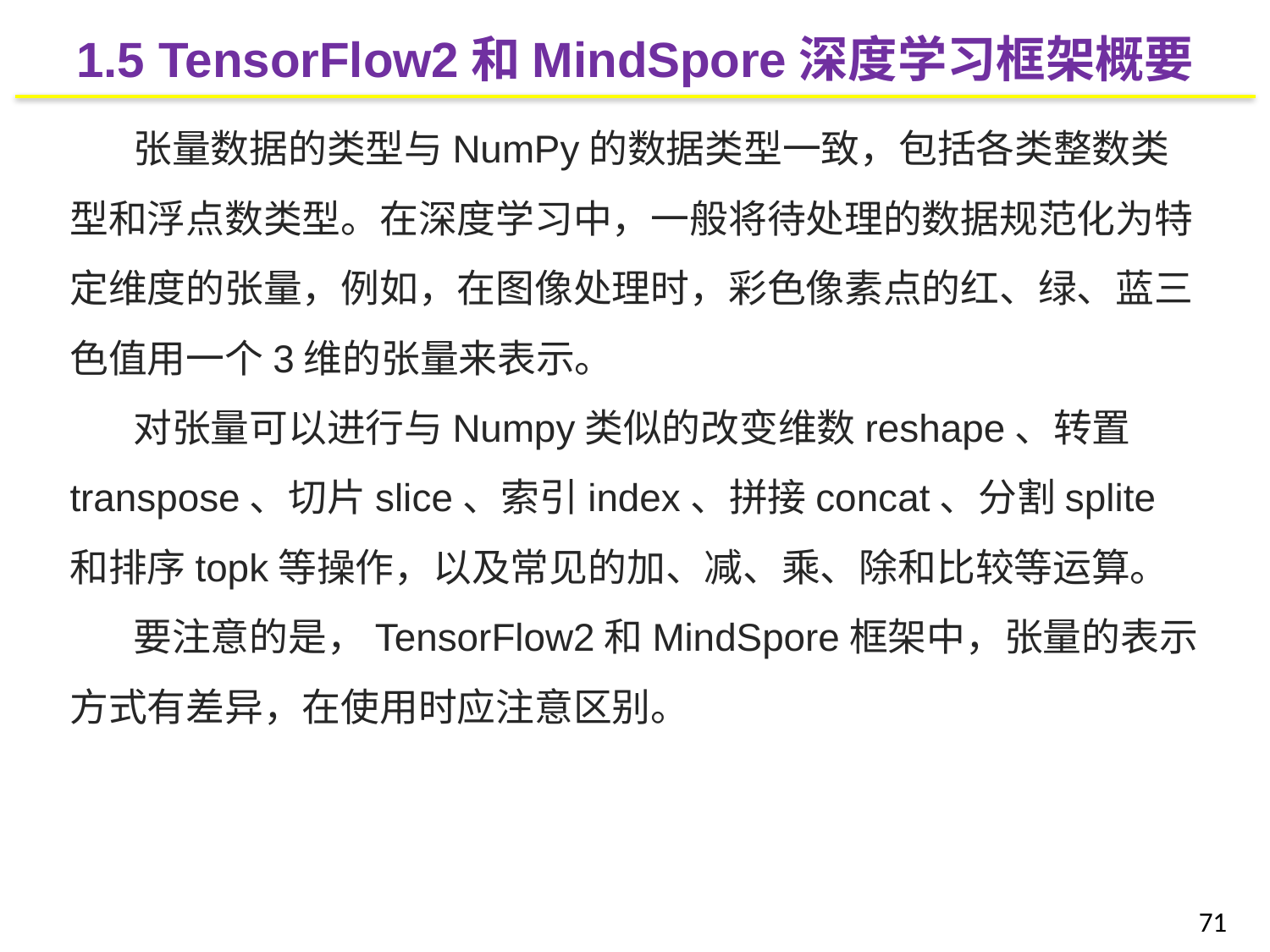

1.5 TensorFlow2和MindSpore深度学习框架概要
张量数据的类型与NumPy的数据类型一致，包括各类整数类型和浮点数类型。在深度学习中，一般将待处理的数据规范化为特定维度的张量，例如，在图像处理时，彩色像素点的红、绿、蓝三色值用一个3维的张量来表示。
对张量可以进行与Numpy类似的改变维数reshape、转置transpose、切片slice、索引index、拼接concat、分割splite和排序topk等操作，以及常见的加、减、乘、除和比较等运算。
要注意的是，TensorFlow2和MindSpore框架中，张量的表示方式有差异，在使用时应注意区别。
71